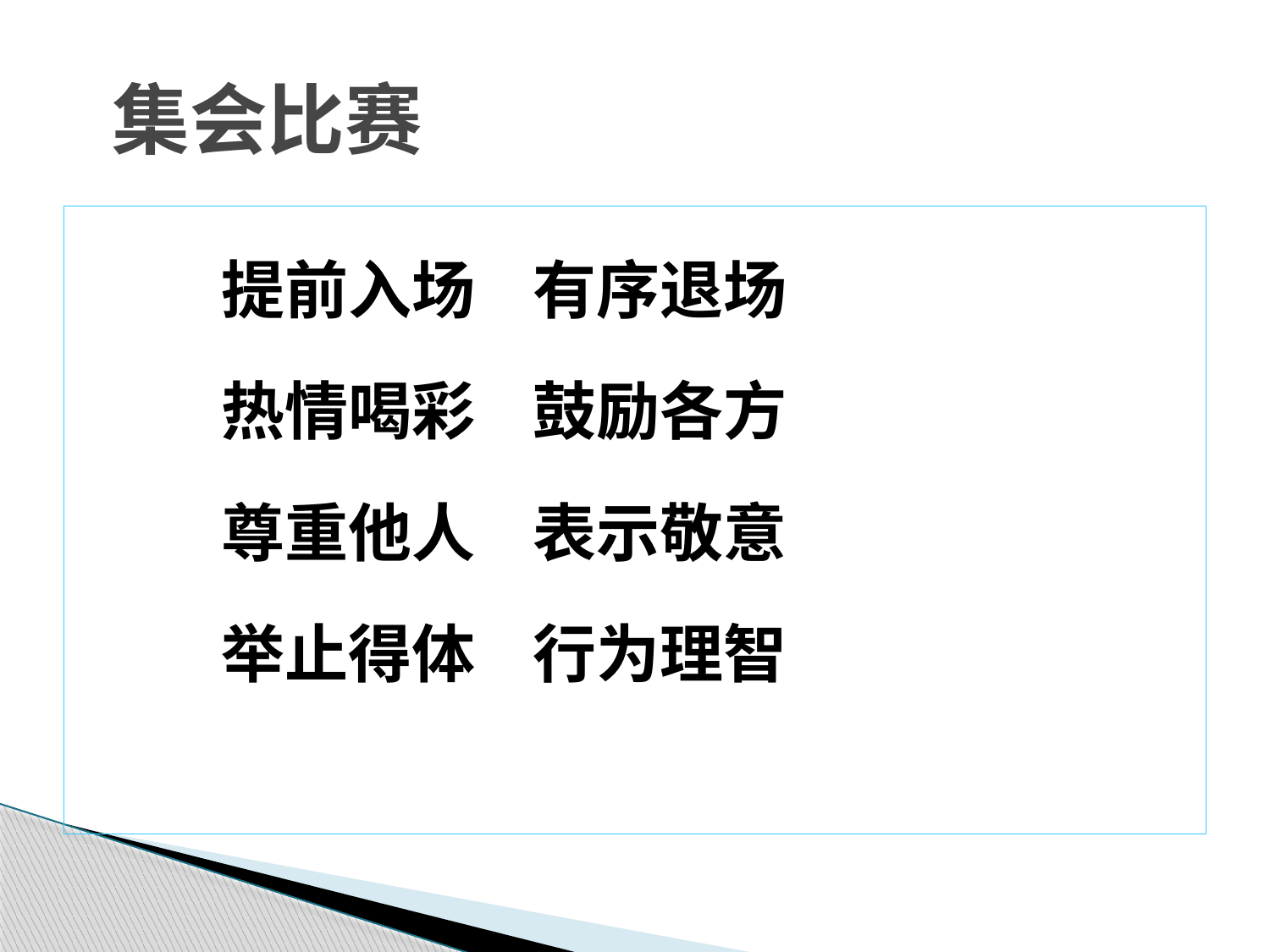

# 集会比赛
        提前入场    有序退场
        热情喝彩    鼓励各方
        尊重他人    表示敬意
        举止得体    行为理智